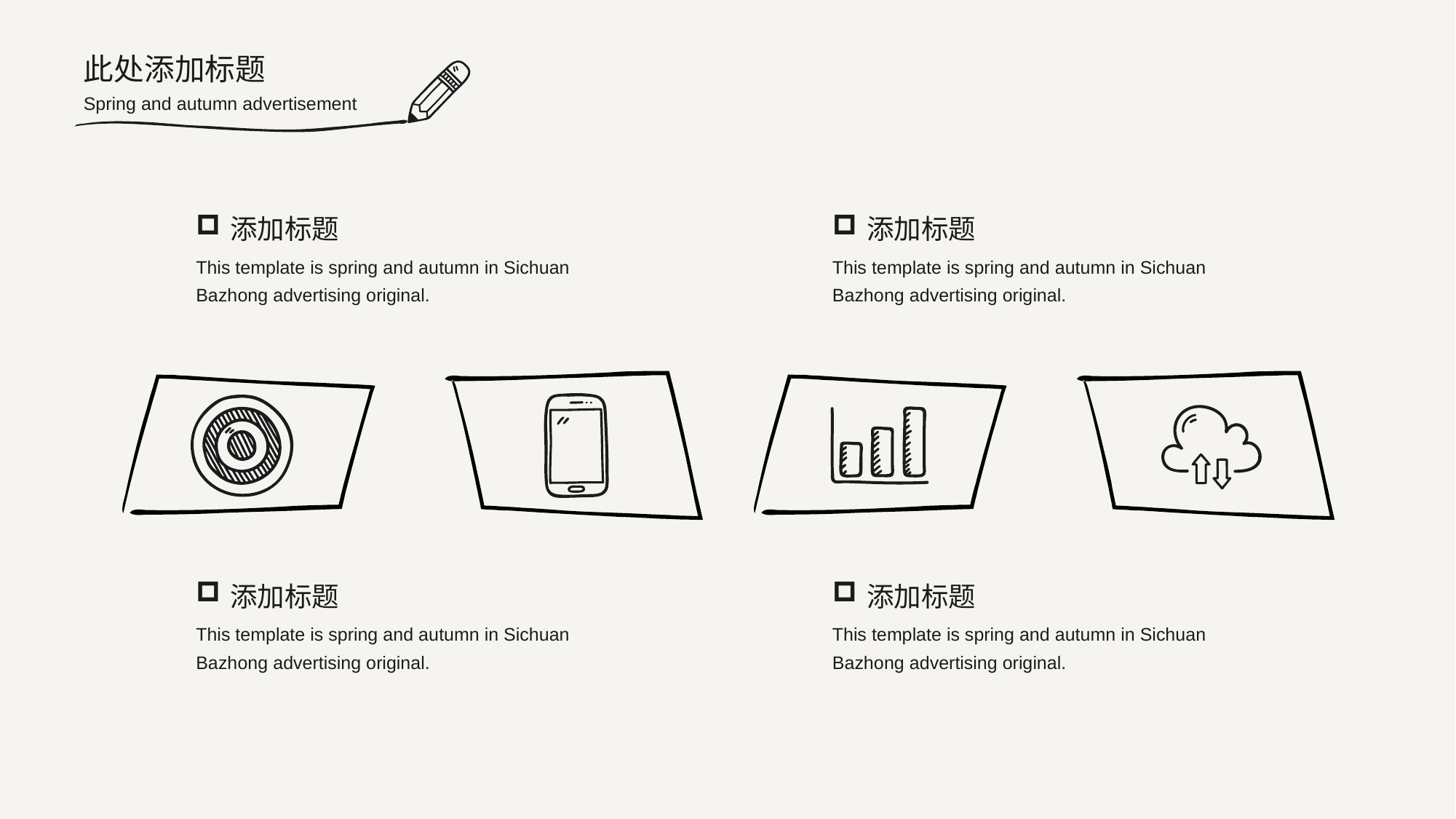

此处添加标题

Spring and autumn advertisement

添加标题
添加标题
This template is spring and autumn in Sichuan Bazhong advertising original.
This template is spring and autumn in Sichuan Bazhong advertising original.

添加标题
添加标题
This template is spring and autumn in Sichuan Bazhong advertising original.
This template is spring and autumn in Sichuan Bazhong advertising original.